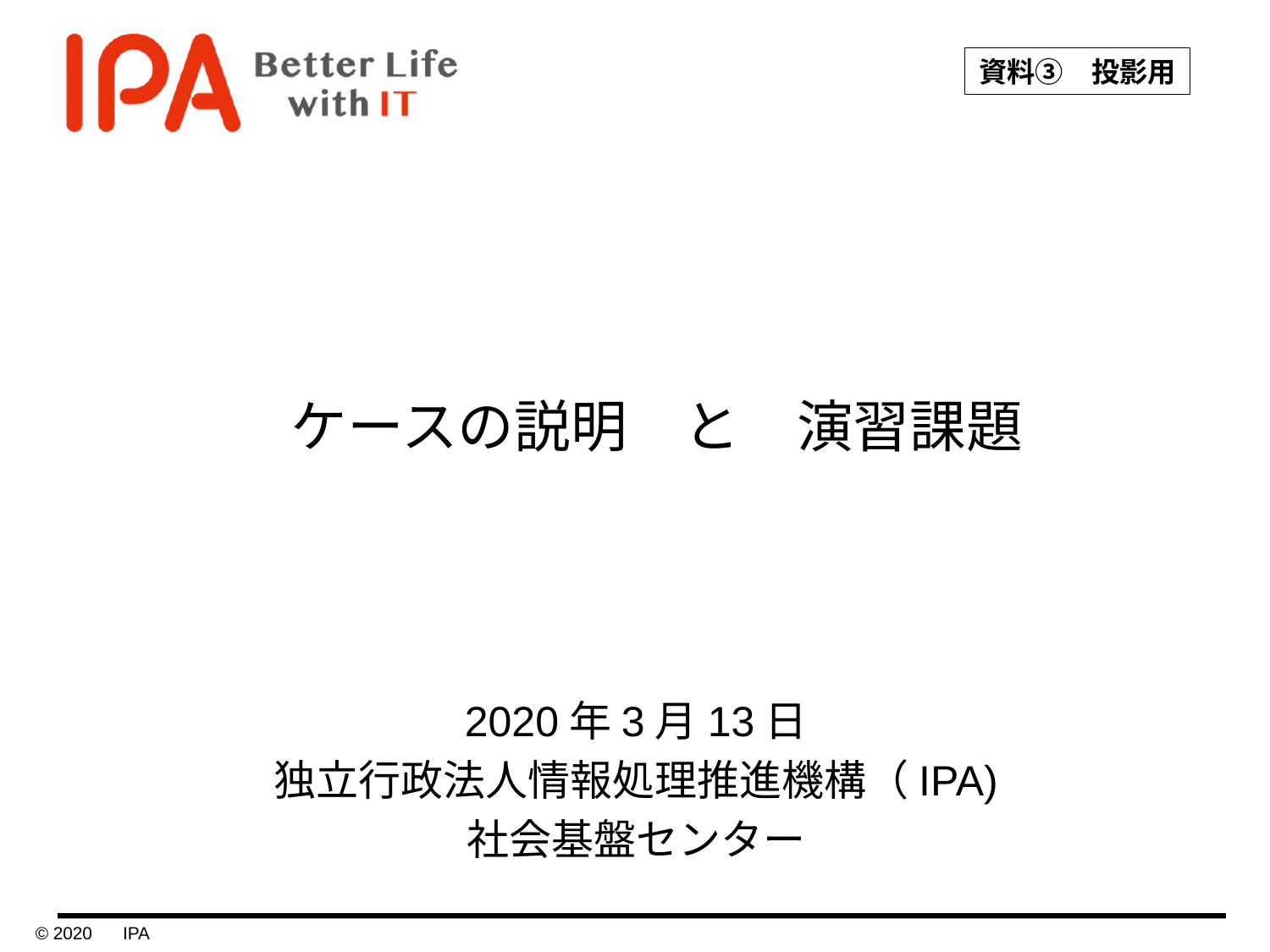

資料③　投影用
# ケースの説明　と　演習課題
2020年3月13日
独立行政法人情報処理推進機構（IPA)
社会基盤センター